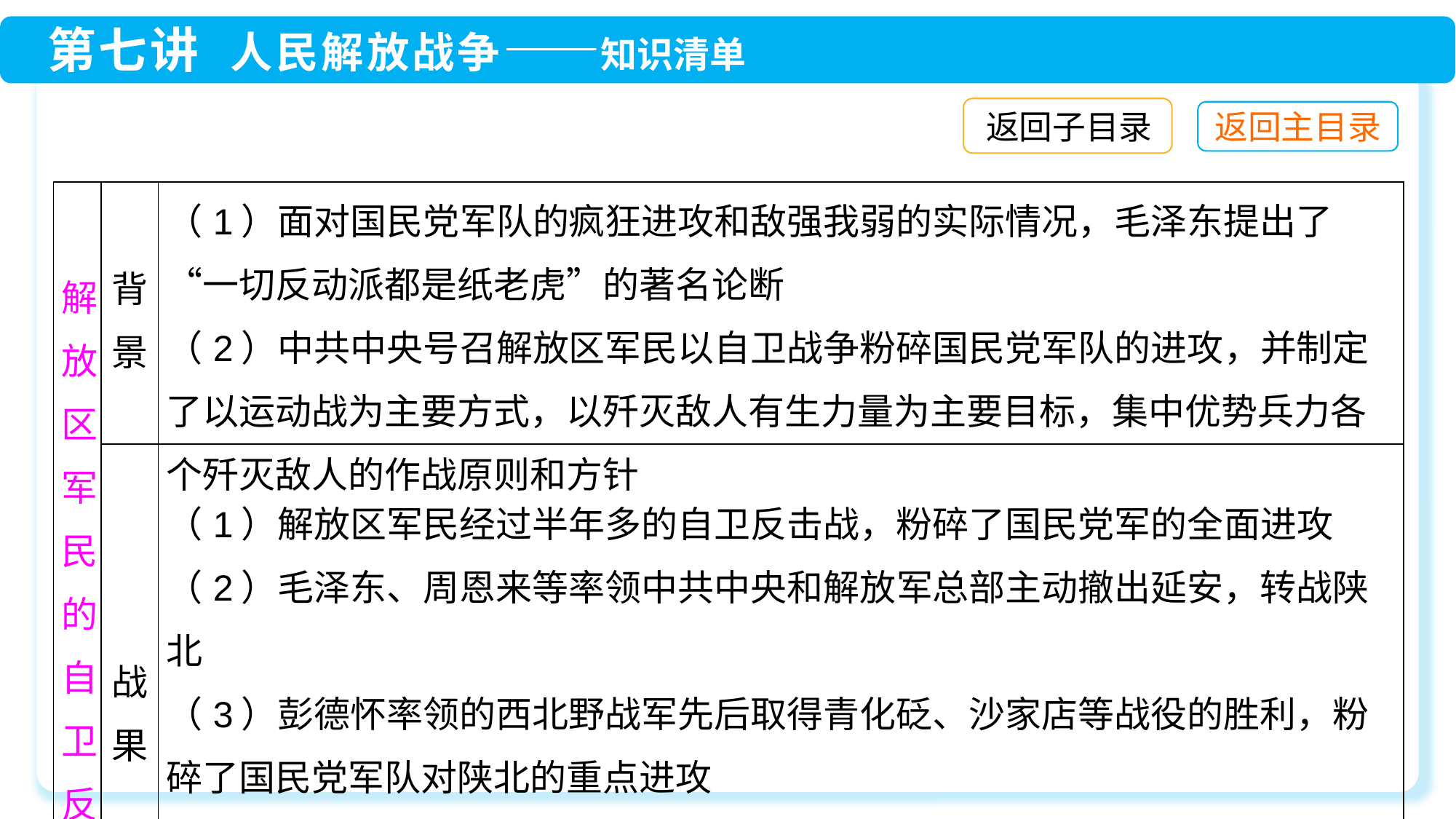

返回子目录
| 解放区军民的自卫反击 | 背景 | （1）面对国民党军队的疯狂进攻和敌强我弱的实际情况，毛泽东提出了“一切反动派都是纸老虎”的著名论断 （2）中共中央号召解放区军民以自卫战争粉碎国民党军队的进攻，并制定了以运动战为主要方式，以歼灭敌人有生力量为主要目标，集中优势兵力各个歼灭敌人的作战原则和方针 |
| --- | --- | --- |
|  | 战果 | （1）解放区军民经过半年多的自卫反击战，粉碎了国民党军的全面进攻 （2）毛泽东、周恩来等率领中共中央和解放军总部主动撤出延安，转战陕北 （3）彭德怀率领的西北野战军先后取得青化砭、沙家店等战役的胜利，粉碎了国民党军队对陕北的重点进攻 （4）华东野战军在山东孟良崮消灭国民党王牌主力整编第七十四师，打退了敌人对山东解放区的重点进攻 |